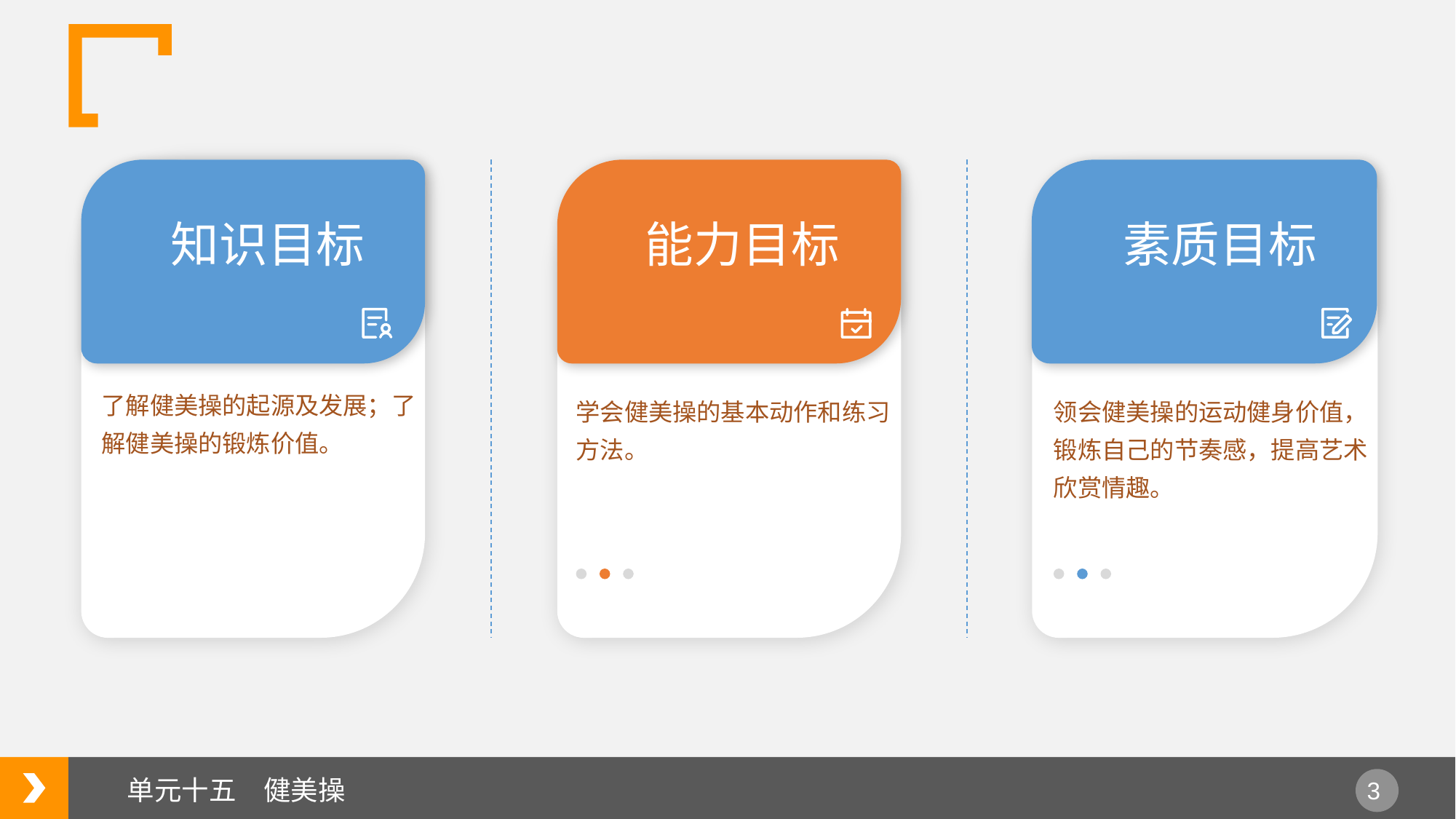

知识目标
能力目标
素质目标

了解健美操的起源及发展；了解健美操的锻炼价值。
学会健美操的基本动作和练习方法。
领会健美操的运动健身价值，锻炼自己的节奏感，提高艺术欣赏情趣。

单元十五　健美操